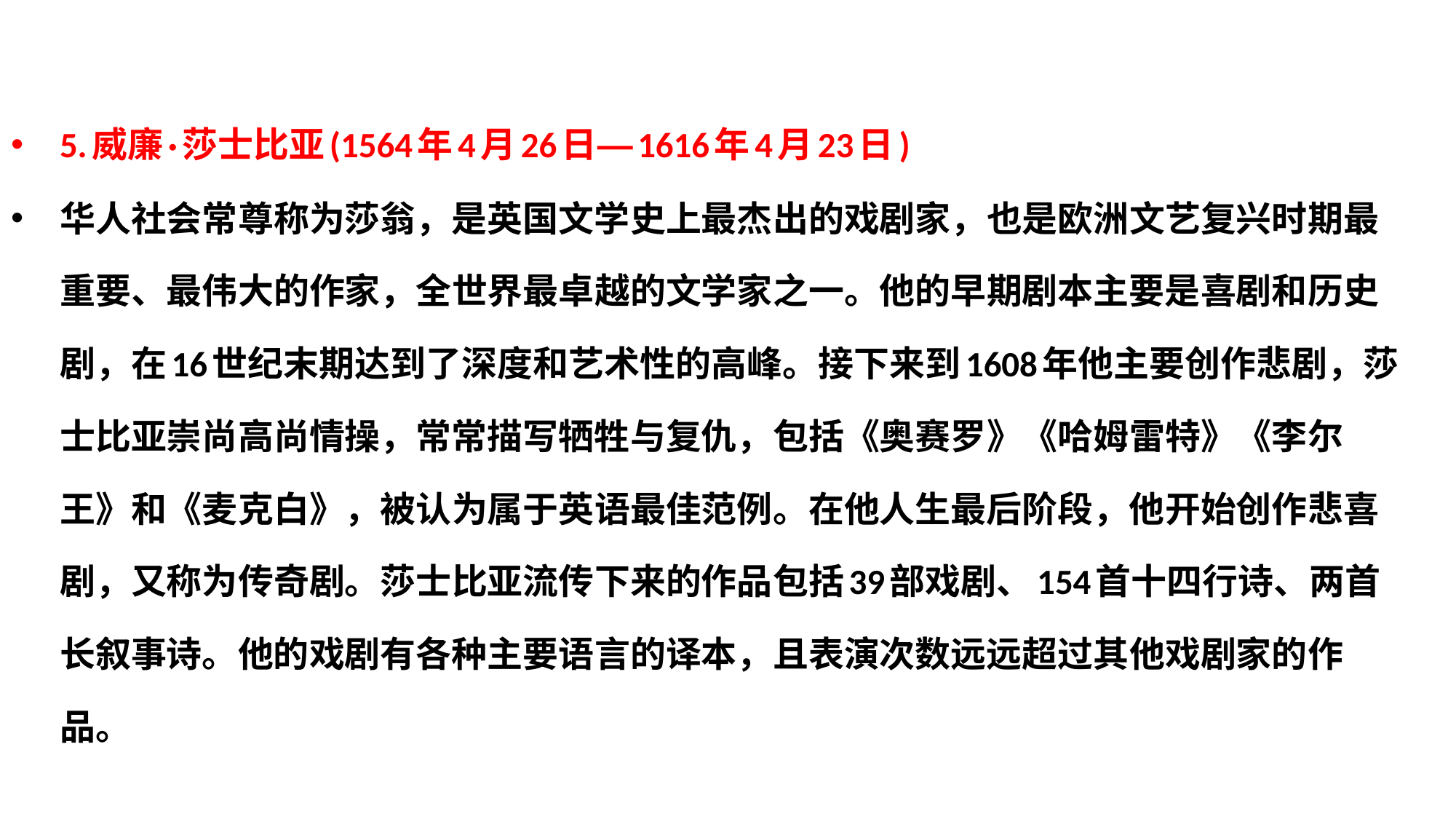

5.威廉·莎士比亚(1564年4月26日—1616年4月23日)
华人社会常尊称为莎翁，是英国文学史上最杰出的戏剧家，也是欧洲文艺复兴时期最重要、最伟大的作家，全世界最卓越的文学家之一。他的早期剧本主要是喜剧和历史剧，在16世纪末期达到了深度和艺术性的高峰。接下来到1608年他主要创作悲剧，莎士比亚崇尚高尚情操，常常描写牺牲与复仇，包括《奥赛罗》《哈姆雷特》《李尔王》和《麦克白》，被认为属于英语最佳范例。在他人生最后阶段，他开始创作悲喜剧，又称为传奇剧。莎士比亚流传下来的作品包括39部戏剧、154首十四行诗、两首长叙事诗。他的戏剧有各种主要语言的译本，且表演次数远远超过其他戏剧家的作品。